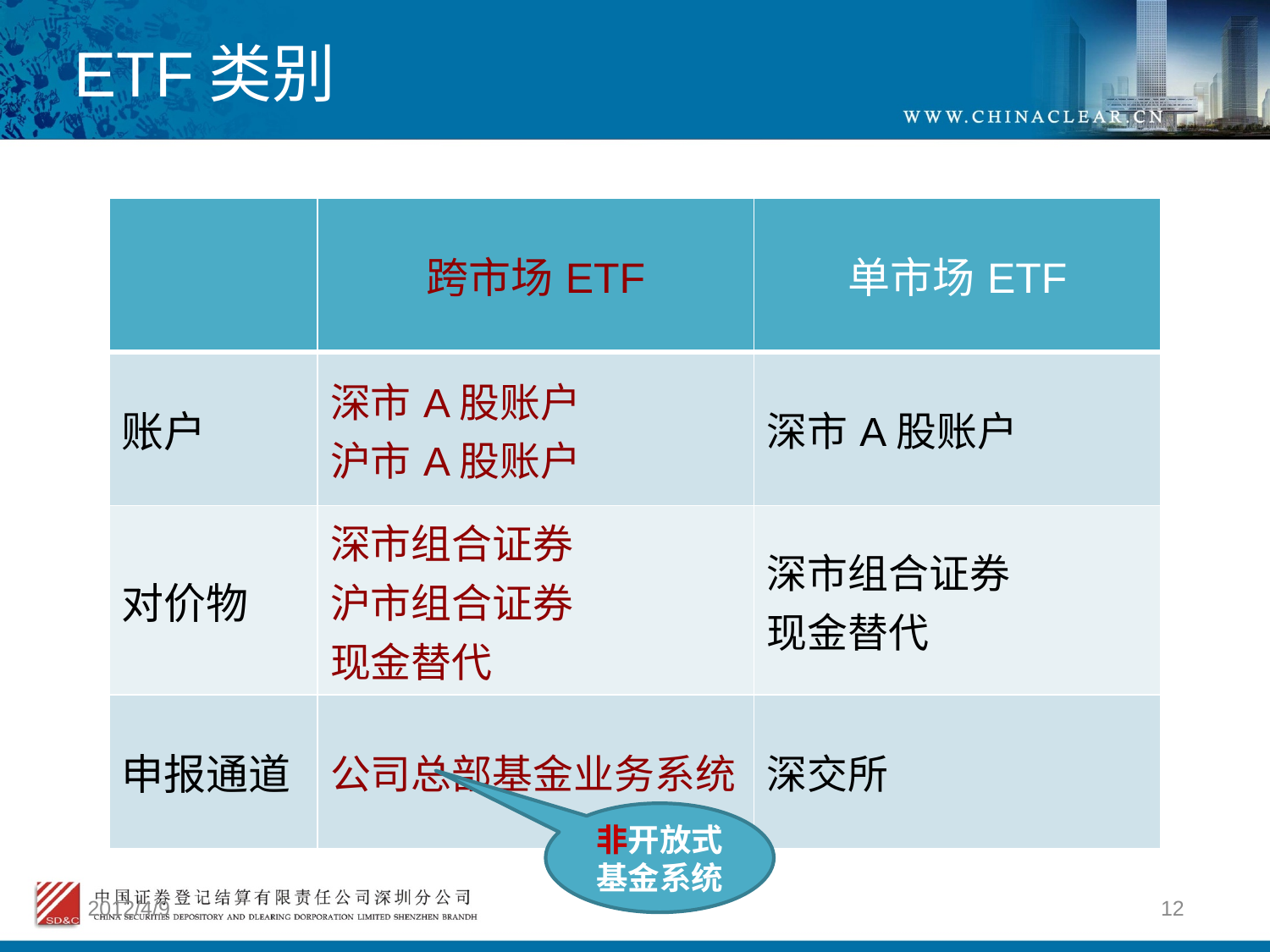

# ETF类别
|  | 跨市场ETF | 单市场ETF |
| --- | --- | --- |
| 账户 | 深市A股账户 沪市A股账户 | 深市A股账户 |
| 对价物 | 深市组合证券 沪市组合证券 现金替代 | 深市组合证券 现金替代 |
| 申报通道 | 公司总部基金业务系统 | 深交所 |
非开放式基金系统
2012/4/9
12